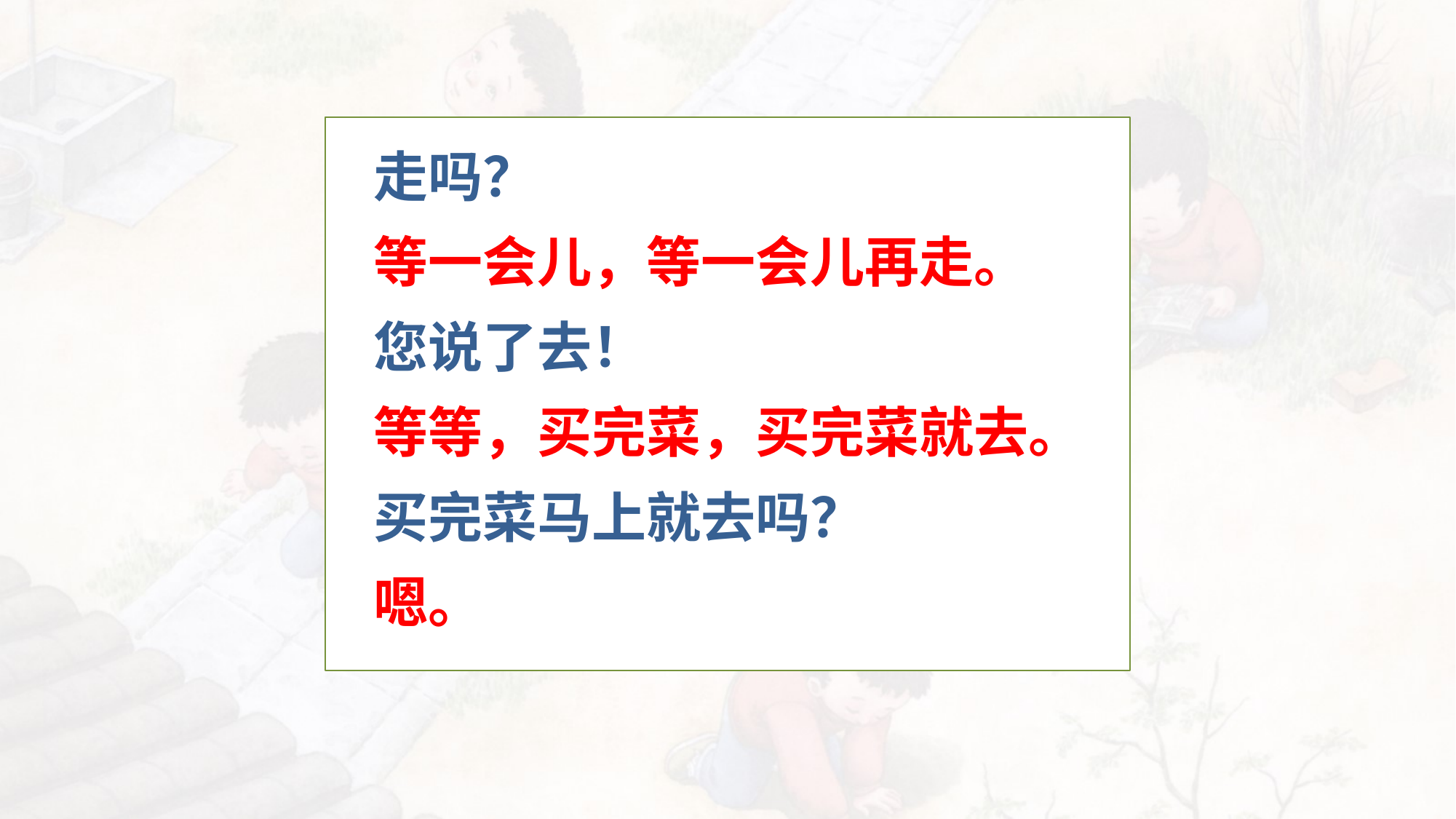

走吗？
  等一会儿，等一会儿再走。
  您说了去！
  等等，买完菜，买完菜就去。
  买完菜马上就去吗？
  嗯。